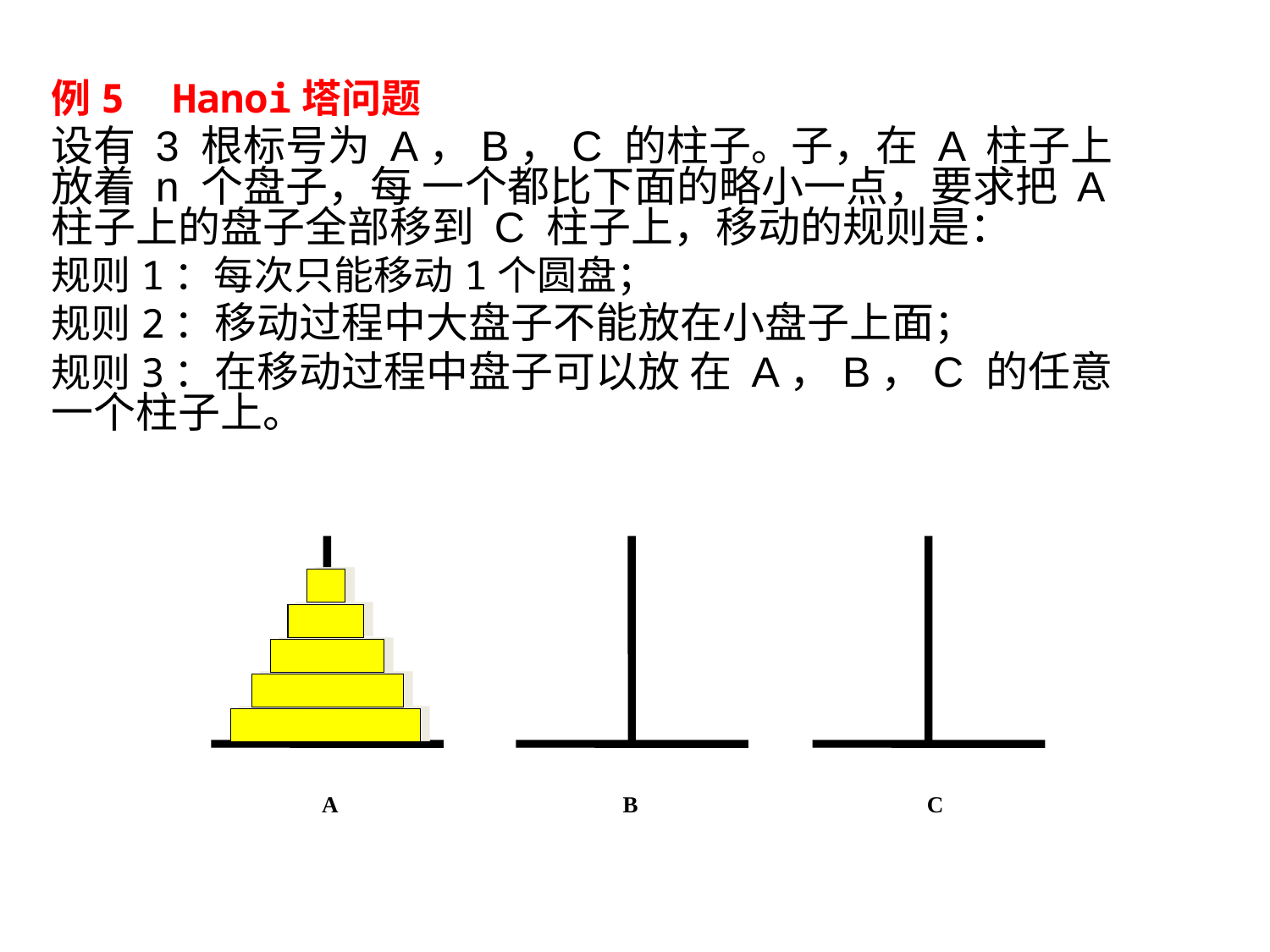

例5  Hanoi塔问题
设有 3 根标号为 A，B，C 的柱子。子，在 A 柱子上放着 n 个盘子，每 一个都比下面的略小一点，要求把 A 柱子上的盘子全部移到 C 柱子上，移动的规则是：
规则1：每次只能移动1个圆盘；
规则2：移动过程中大盘子不能放在小盘子上面；
规则3：在移动过程中盘子可以放 在 A，B，C 的任意一个柱子上。

A
B
C